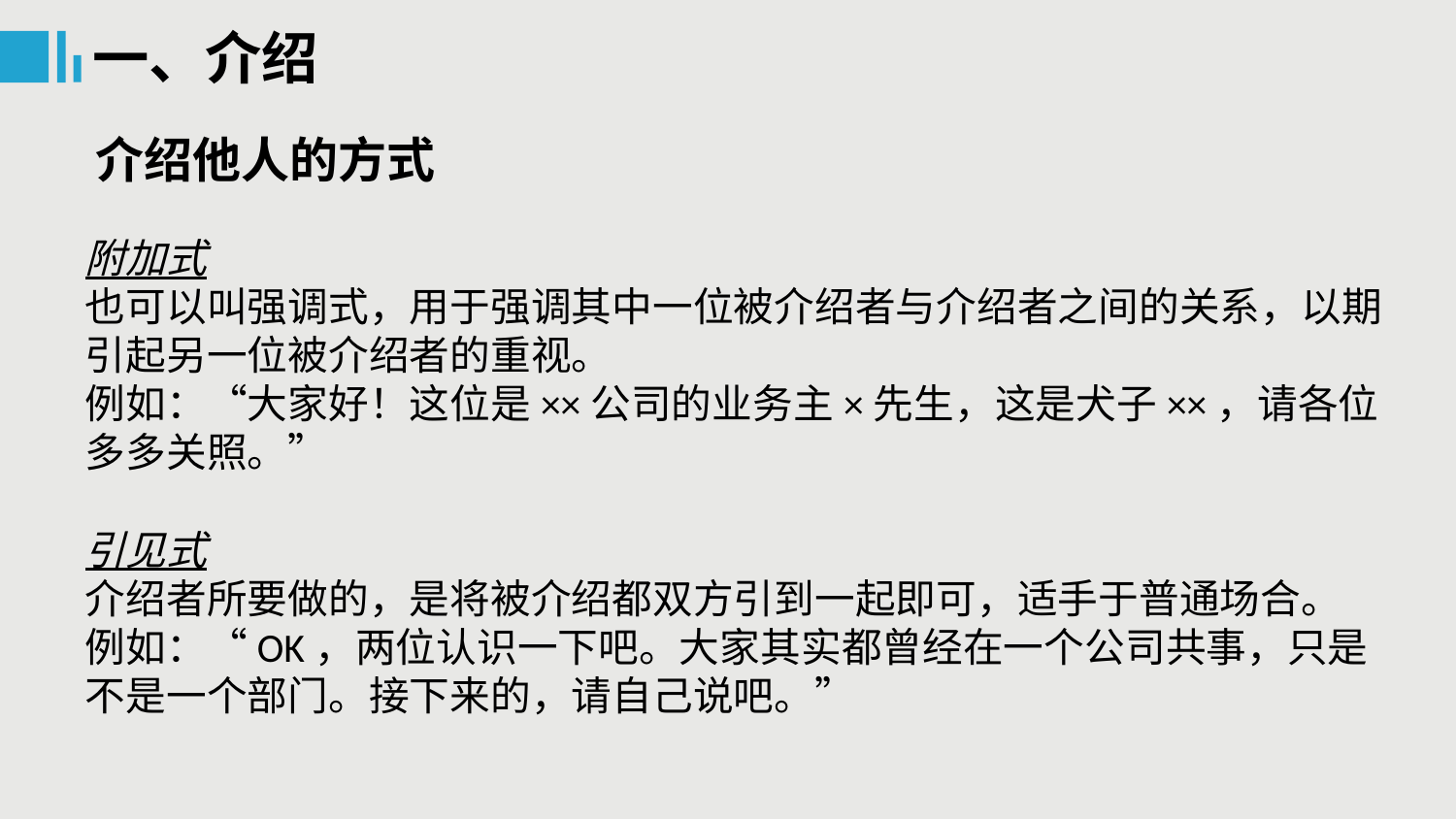

一、介绍

介绍他人的方式
附加式
也可以叫强调式，用于强调其中一位被介绍者与介绍者之间的关系，以期引起另一位被介绍者的重视。
例如：“大家好！这位是××公司的业务主×先生，这是犬子××，请各位多多关照。”

引见式
介绍者所要做的，是将被介绍都双方引到一起即可，适手于普通场合。
例如：“OK，两位认识一下吧。大家其实都曾经在一个公司共事，只是不是一个部门。接下来的，请自己说吧。”